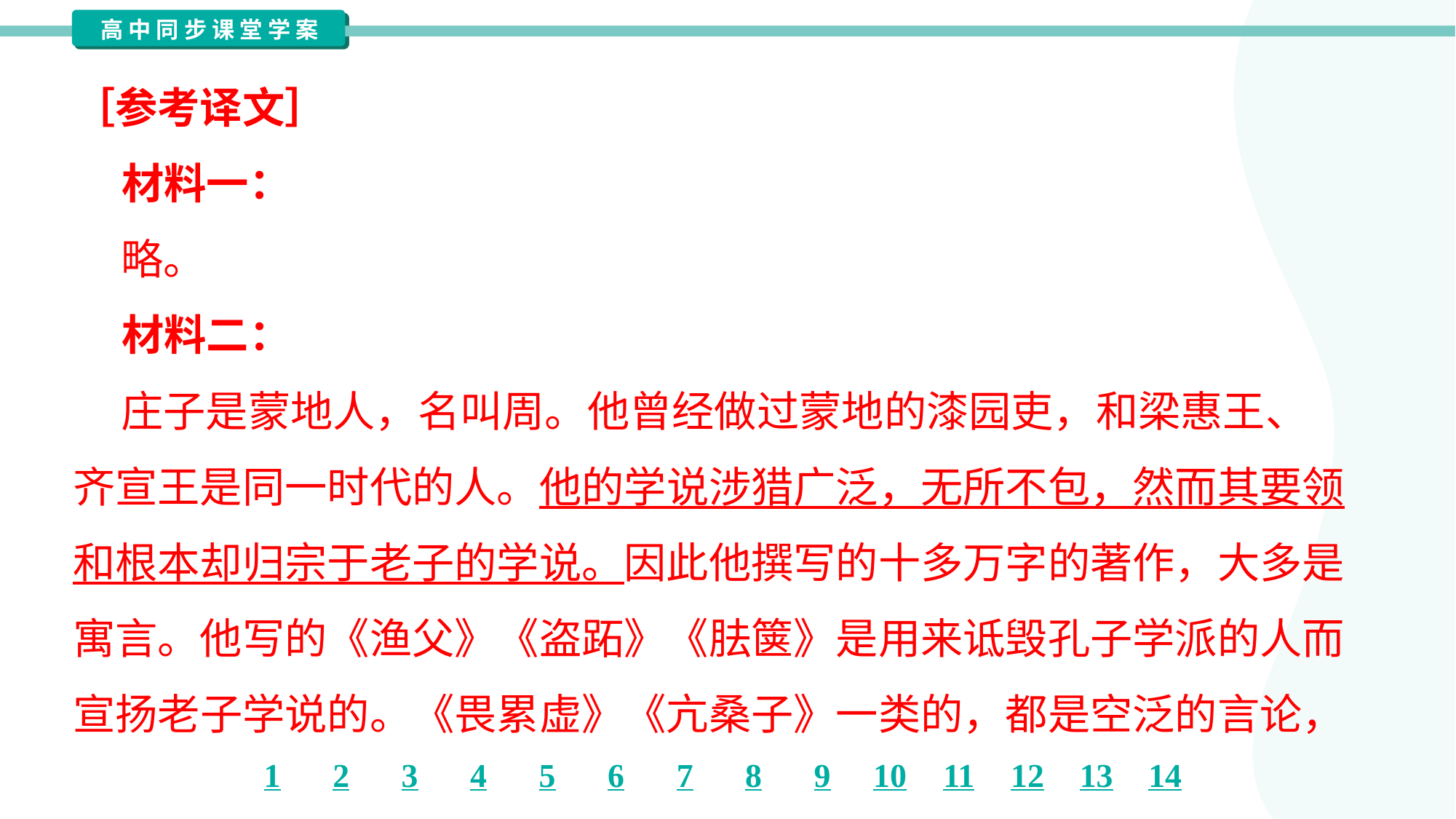

［参考译文］
    材料一：
    略。
    材料二：
    庄子是蒙地人，名叫周。他曾经做过蒙地的漆园吏，和梁惠王、
齐宣王是同一时代的人。他的学说涉猎广泛，无所不包，然而其要领
和根本却归宗于老子的学说。因此他撰写的十多万字的著作，大多是
寓言。他写的《渔父》《盗跖》《胠箧》是用来诋毁孔子学派的人而
宣扬老子学说的。《畏累虚》《亢桑子》一类的，都是空泛的言论，